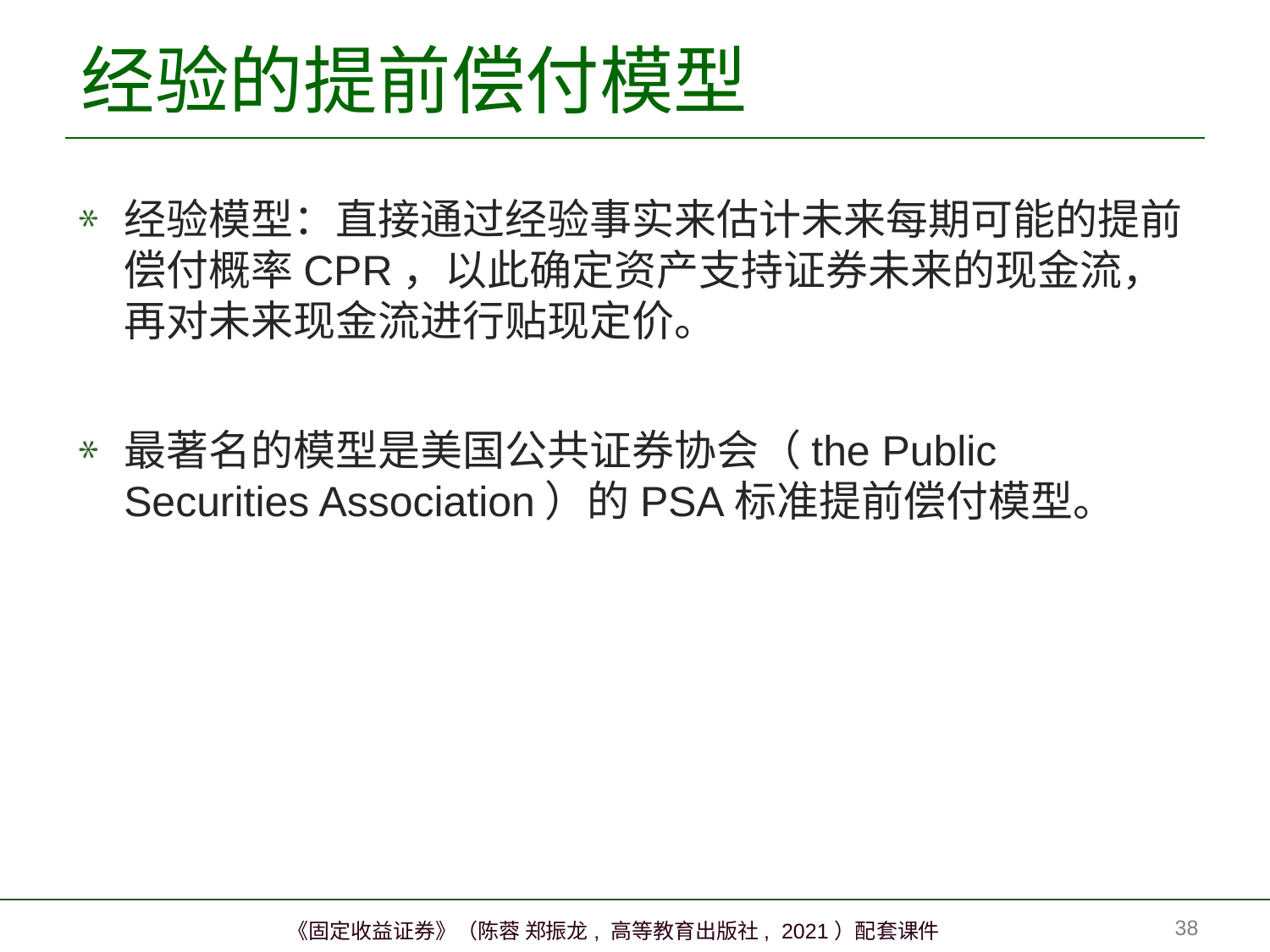

# 经验的提前偿付模型
经验模型：直接通过经验事实来估计未来每期可能的提前偿付概率CPR，以此确定资产支持证券未来的现金流，再对未来现金流进行贴现定价。

最著名的模型是美国公共证券协会（the Public Securities Association）的PSA标准提前偿付模型。
38